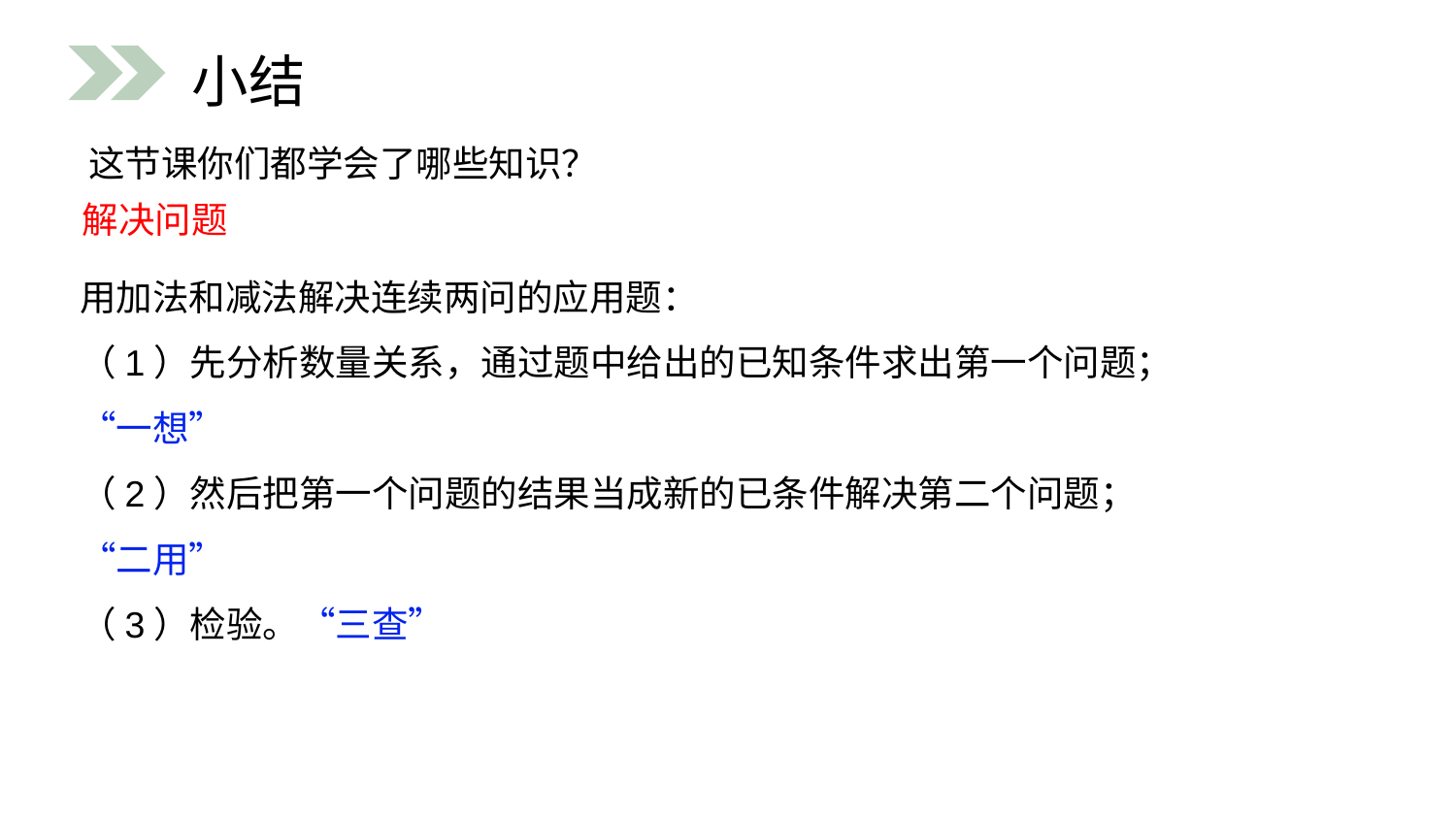

小结
这节课你们都学会了哪些知识？
解决问题
用加法和减法解决连续两问的应用题：
（1）先分析数量关系，通过题中给出的已知条件求出第一个问题； “一想”
（2）然后把第一个问题的结果当成新的已条件解决第二个问题； “二用”
（3）检验。“三查”